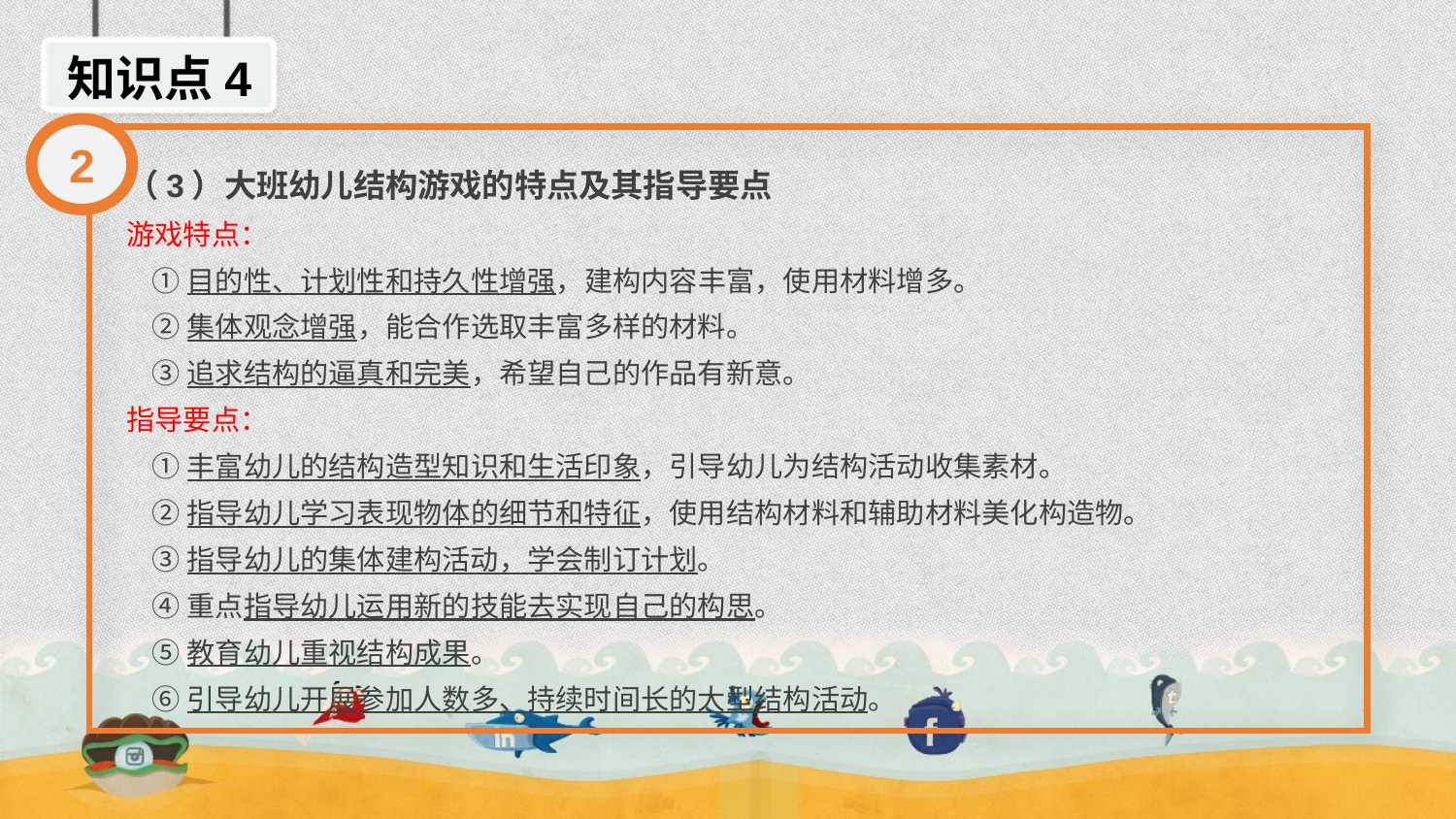

知识点4
2

（3）大班幼儿结构游戏的特点及其指导要点
游戏特点：
    ①目的性、计划性和持久性增强，建构内容丰富，使用材料增多。
    ②集体观念增强，能合作选取丰富多样的材料。
    ③追求结构的逼真和完美，希望自己的作品有新意。
指导要点：
    ①丰富幼儿的结构造型知识和生活印象，引导幼儿为结构活动收集素材。
    ②指导幼儿学习表现物体的细节和特征，使用结构材料和辅助材料美化构造物。
    ③指导幼儿的集体建构活动，学会制订计划。
    ④重点指导幼儿运用新的技能去实现自己的构思。
    ⑤教育幼儿重视结构成果。
    ⑥引导幼儿开展参加人数多、持续时间长的大型结构活动。